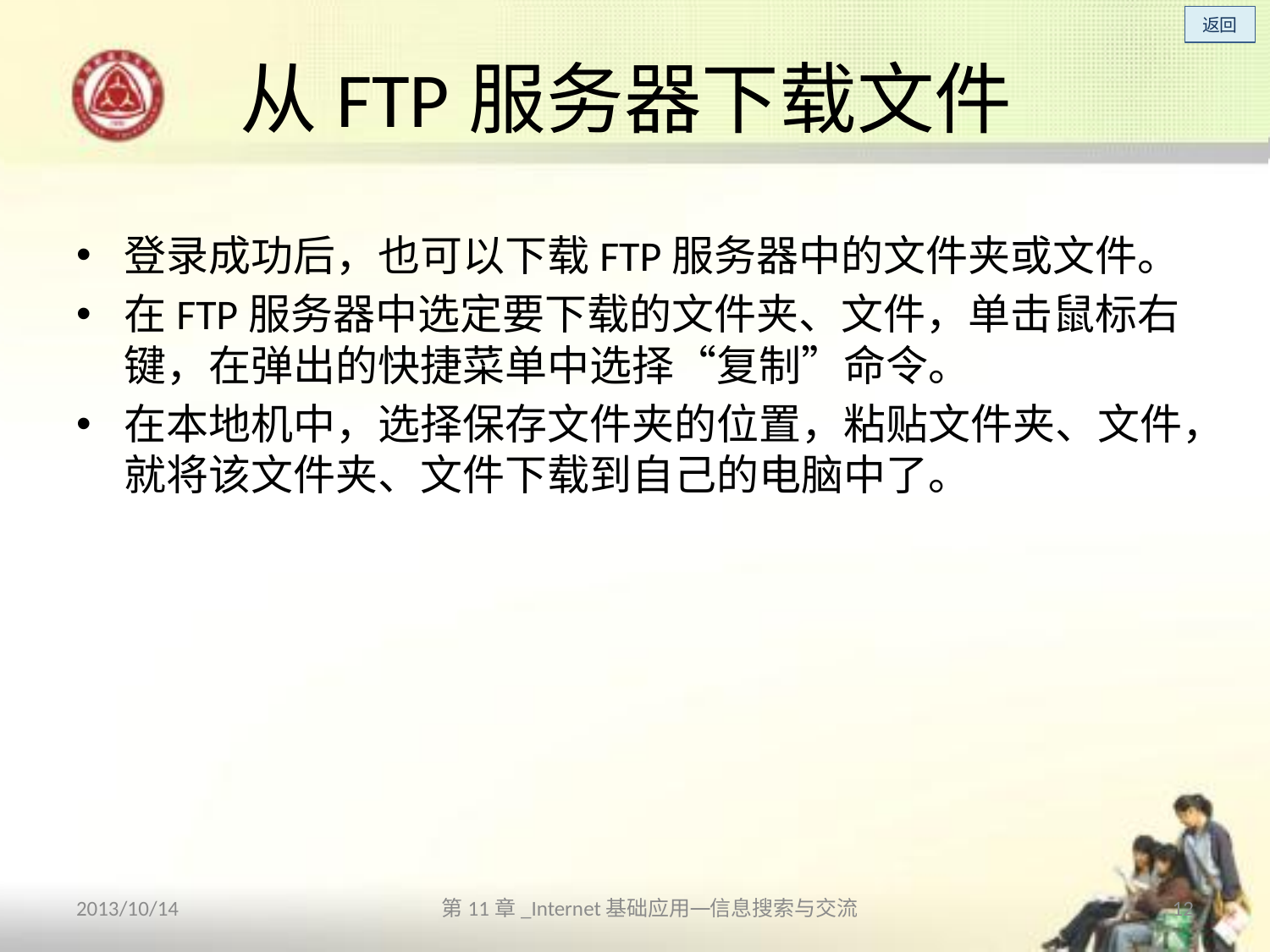

# 从FTP服务器下载文件
登录成功后，也可以下载FTP服务器中的文件夹或文件。
在FTP服务器中选定要下载的文件夹、文件，单击鼠标右键，在弹出的快捷菜单中选择“复制”命令。
在本地机中，选择保存文件夹的位置，粘贴文件夹、文件，就将该文件夹、文件下载到自己的电脑中了。
2013/10/14
第11章_Internet基础应用—信息搜索与交流
12